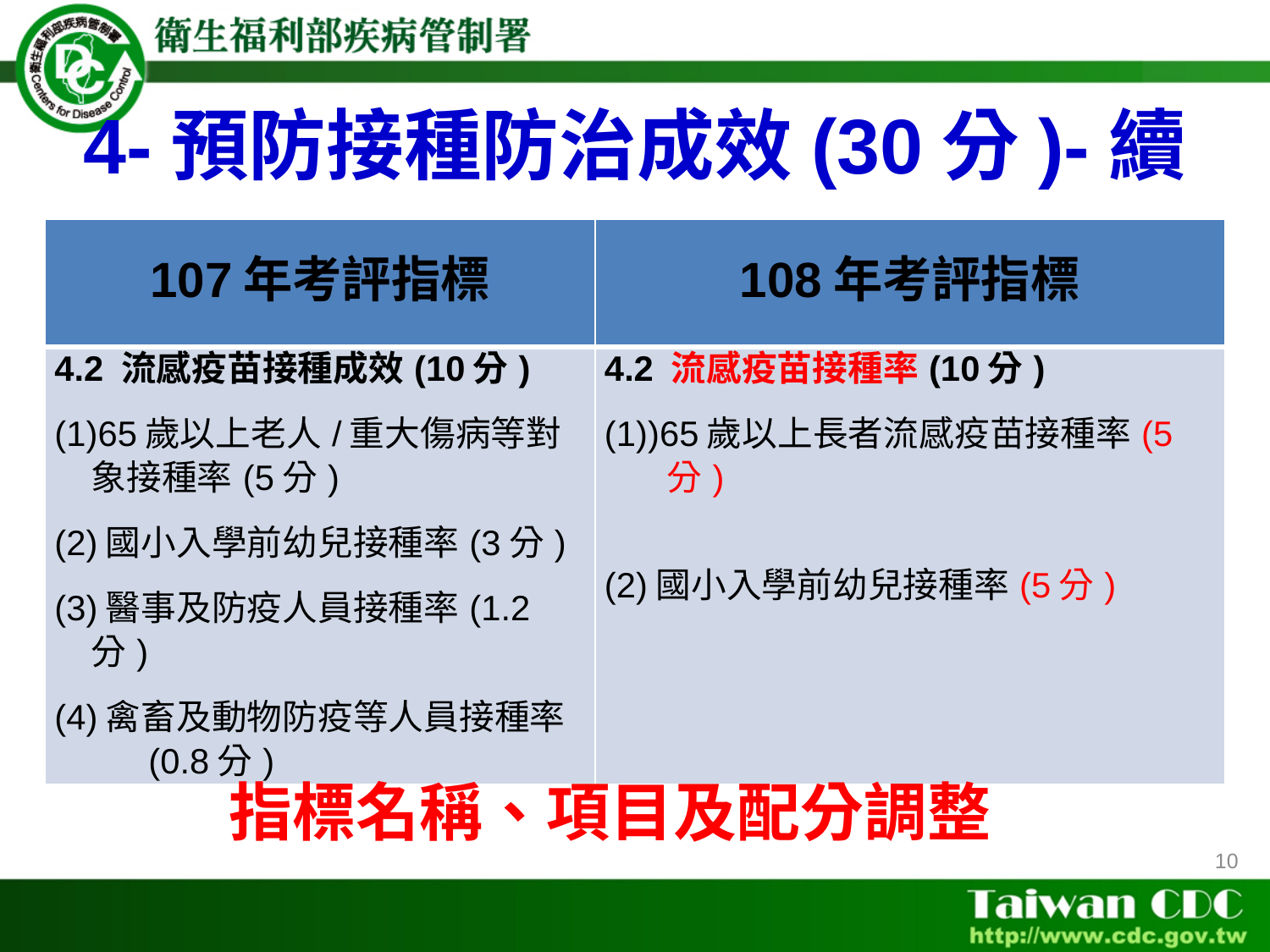

# 4-預防接種防治成效(30分)-續
| 107年考評指標 | 108年考評指標 |
| --- | --- |
| 4.2 流感疫苗接種成效(10分) (1)65歲以上老人/重大傷病等對象接種率(5分) (2)國小入學前幼兒接種率(3分) (3)醫事及防疫人員接種率(1.2分) (4)禽畜及動物防疫等人員接種率 (0.8分) | 4.2 流感疫苗接種率(10分) (1))65歲以上長者流感疫苗接種率(5分) (2)國小入學前幼兒接種率(5分) |
指標名稱、項目及配分調整
10